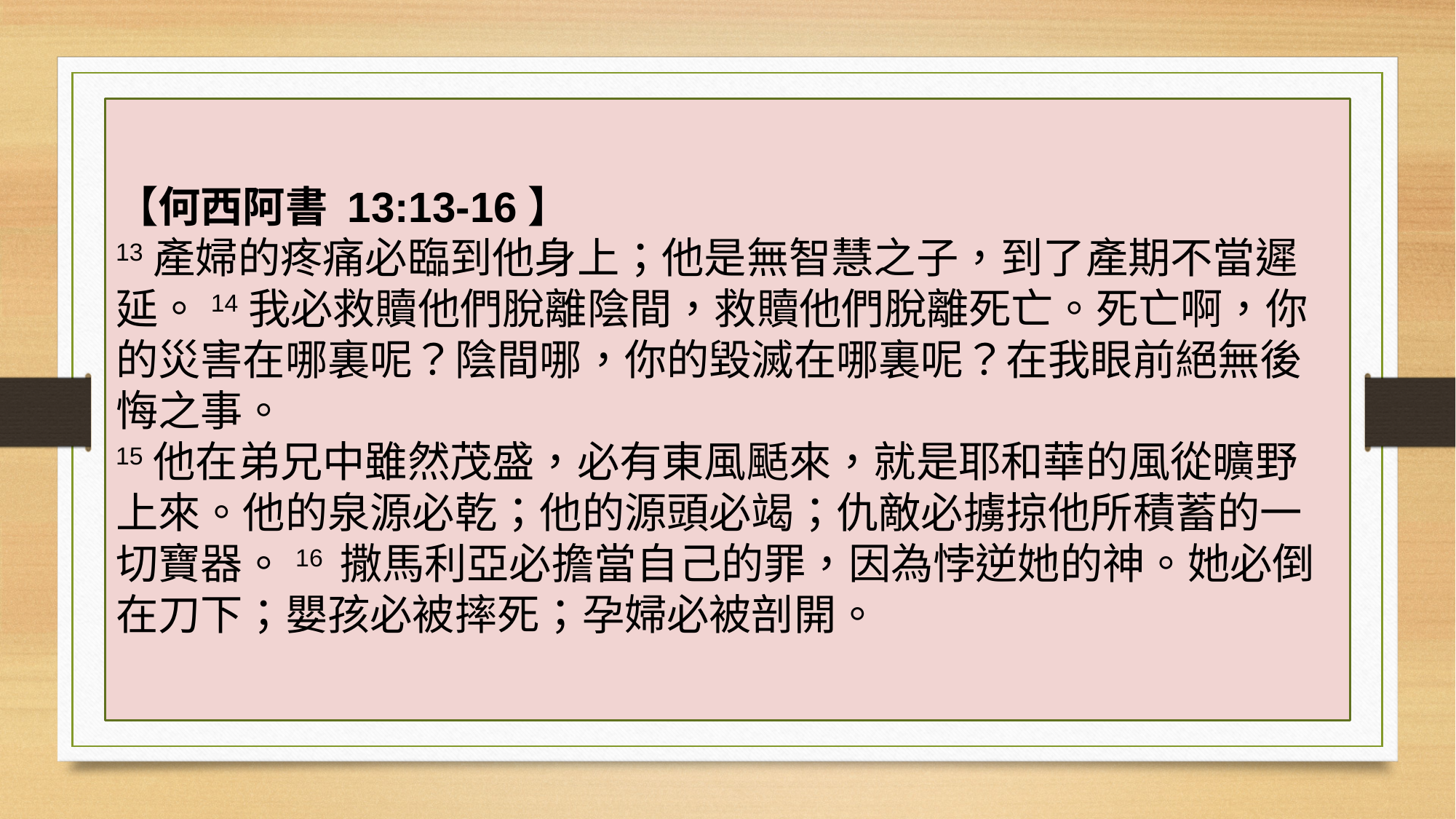

【何西阿書 13:13-16】
13產婦的疼痛必臨到他身上；他是無智慧之子，到了產期不當遲延。14我必救贖他們脫離陰間，救贖他們脫離死亡。死亡啊，你的災害在哪裏呢？陰間哪，你的毀滅在哪裏呢？在我眼前絕無後悔之事。
15他在弟兄中雖然茂盛，必有東風颳來，就是耶和華的風從曠野上來。他的泉源必乾；他的源頭必竭；仇敵必擄掠他所積蓄的一切寶器。16 撒馬利亞必擔當自己的罪，因為悖逆她的神。她必倒在刀下；嬰孩必被摔死；孕婦必被剖開。
#